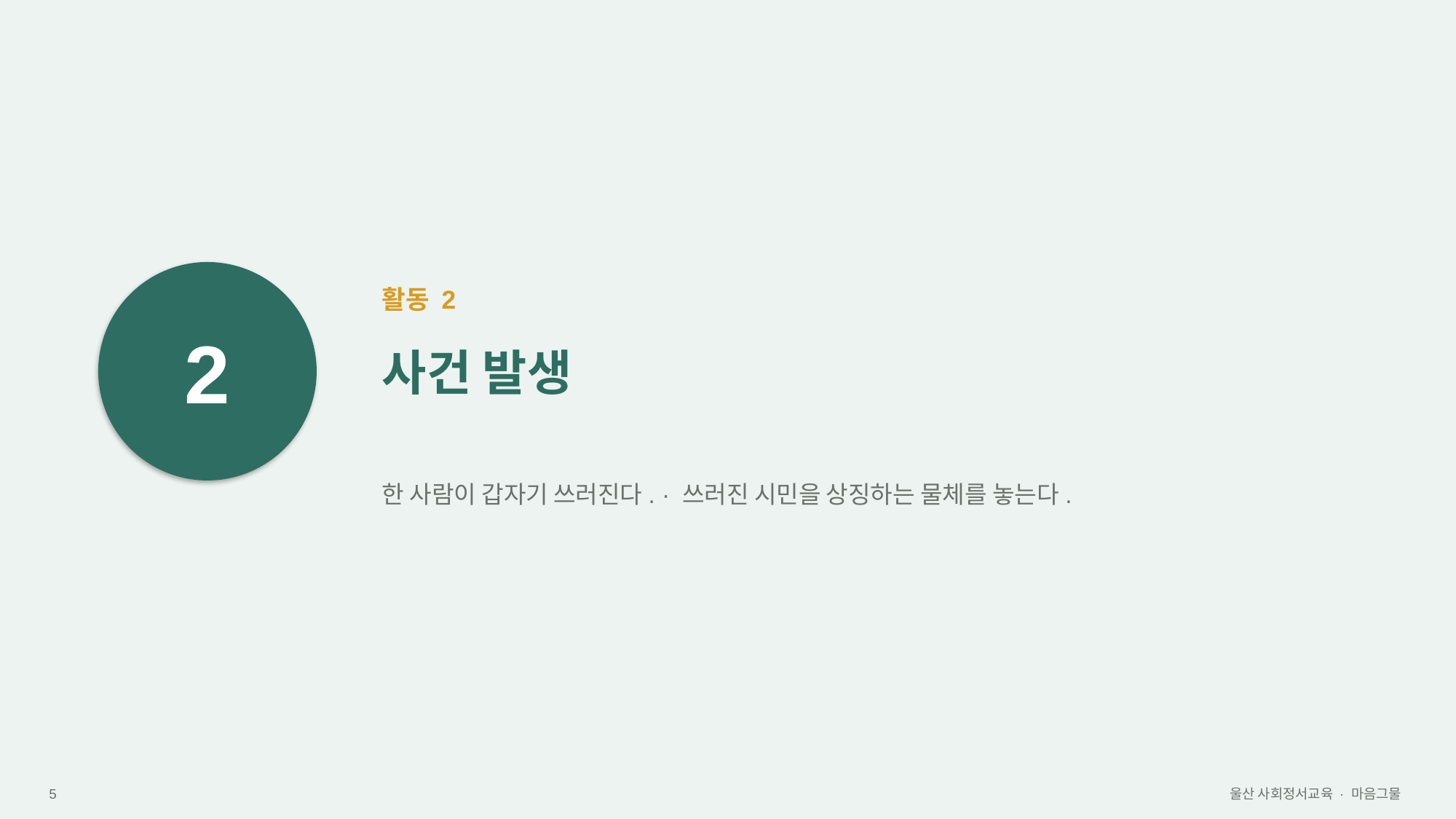

2
활동 2
사건 발생
한 사람이 갑자기 쓰러진다. · 쓰러진 시민을 상징하는 물체를 놓는다.
5
울산 사회정서교육 · 마음그물